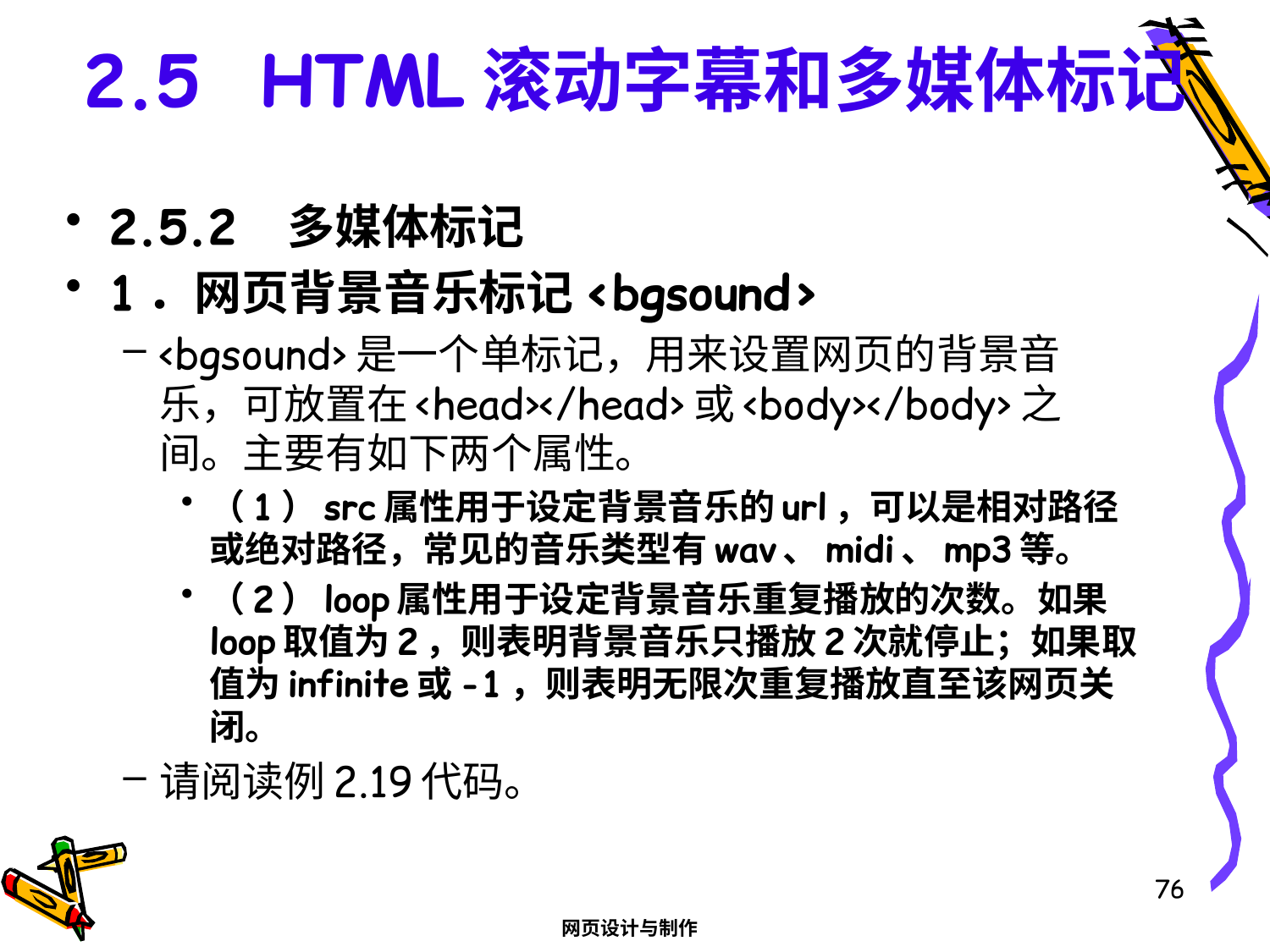

# 2.5  HTML滚动字幕和多媒体标记
2.5.2  多媒体标记
1．网页背景音乐标记<bgsound>
<bgsound>是一个单标记，用来设置网页的背景音乐，可放置在<head></head>或<body></body>之间。主要有如下两个属性。
（1）src属性用于设定背景音乐的url，可以是相对路径或绝对路径，常见的音乐类型有wav、midi、mp3等。
（2）loop属性用于设定背景音乐重复播放的次数。如果loop取值为2，则表明背景音乐只播放2次就停止；如果取值为infinite或-1，则表明无限次重复播放直至该网页关闭。
请阅读例2.19代码。
76
网页设计与制作